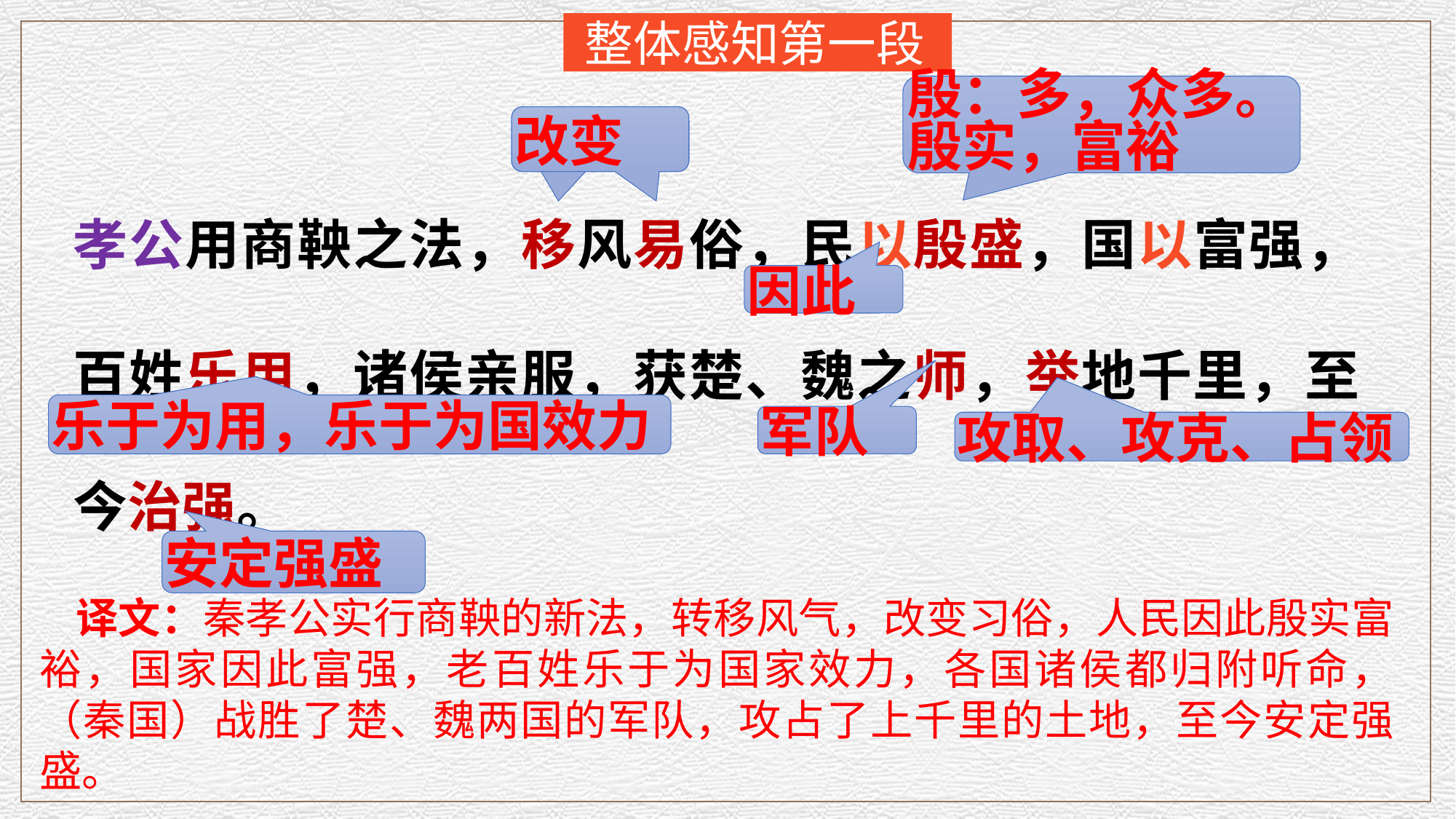

整体感知第一段
殷：多，众多。
殷实，富裕
改变
改变
孝公用商鞅之法，移风易俗，民以殷盛，国以富强，百姓乐用，诸侯亲服，获楚、魏之师，举地千里，至今治强。
因此
乐于为用，乐于为国效力
军队
攻取、攻克、占领
安定强盛
译文：秦孝公实行商鞅的新法，转移风气，改变习俗，人民因此殷实富裕，国家因此富强，老百姓乐于为国家效力，各国诸侯都归附听命，（秦国）战胜了楚、魏两国的军队，攻占了上千里的土地，至今安定强盛。